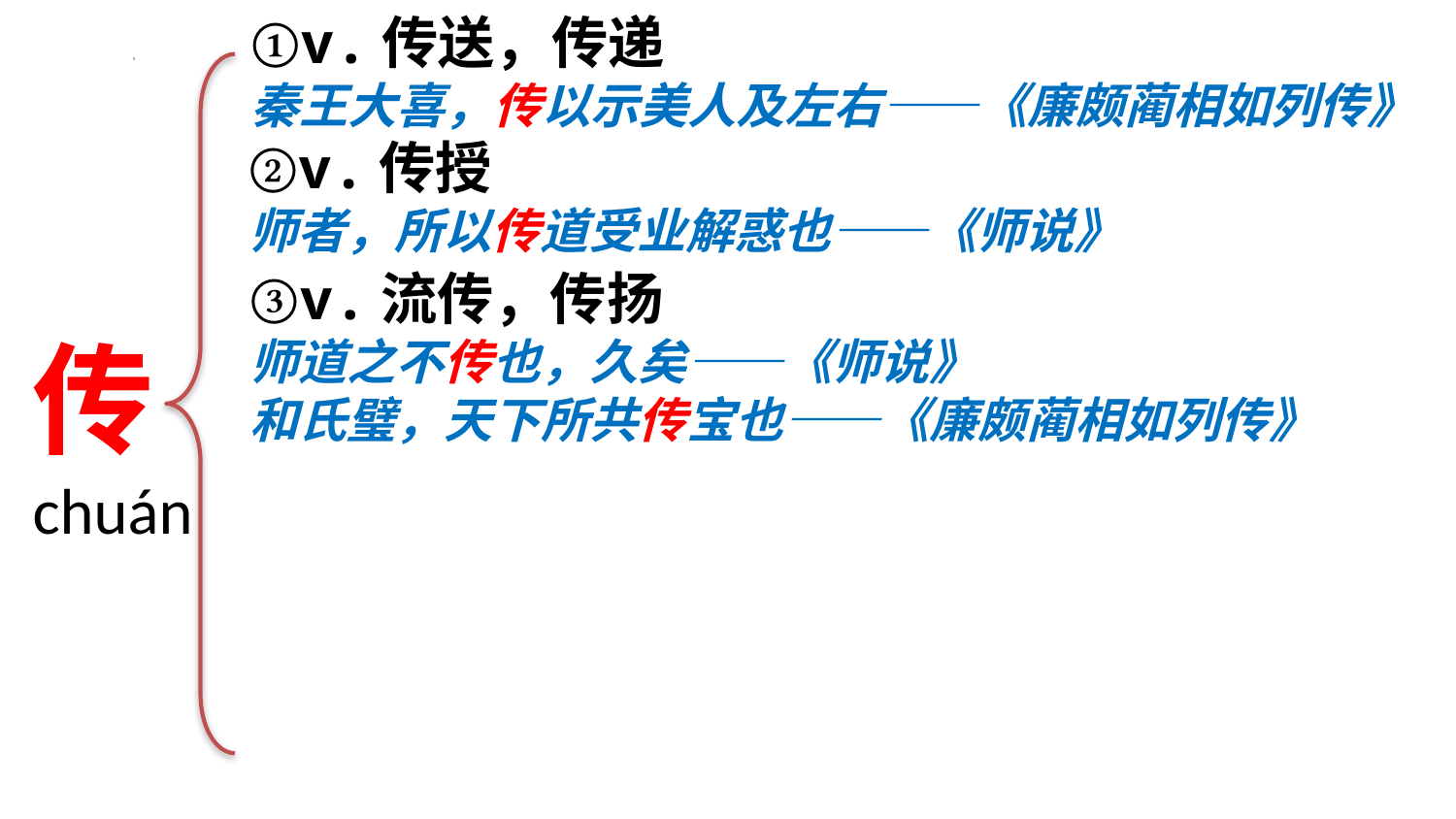

①v.传送，传递
秦王大喜，传以示美人及左右——《廉颇蔺相如列传》

②v.传授
师者，所以传道受业解惑也——《师说》
③v.流传，传扬
师道之不传也，久矣——《师说》
和氏璧，天下所共传宝也——《廉颇蔺相如列传》
传
chuán